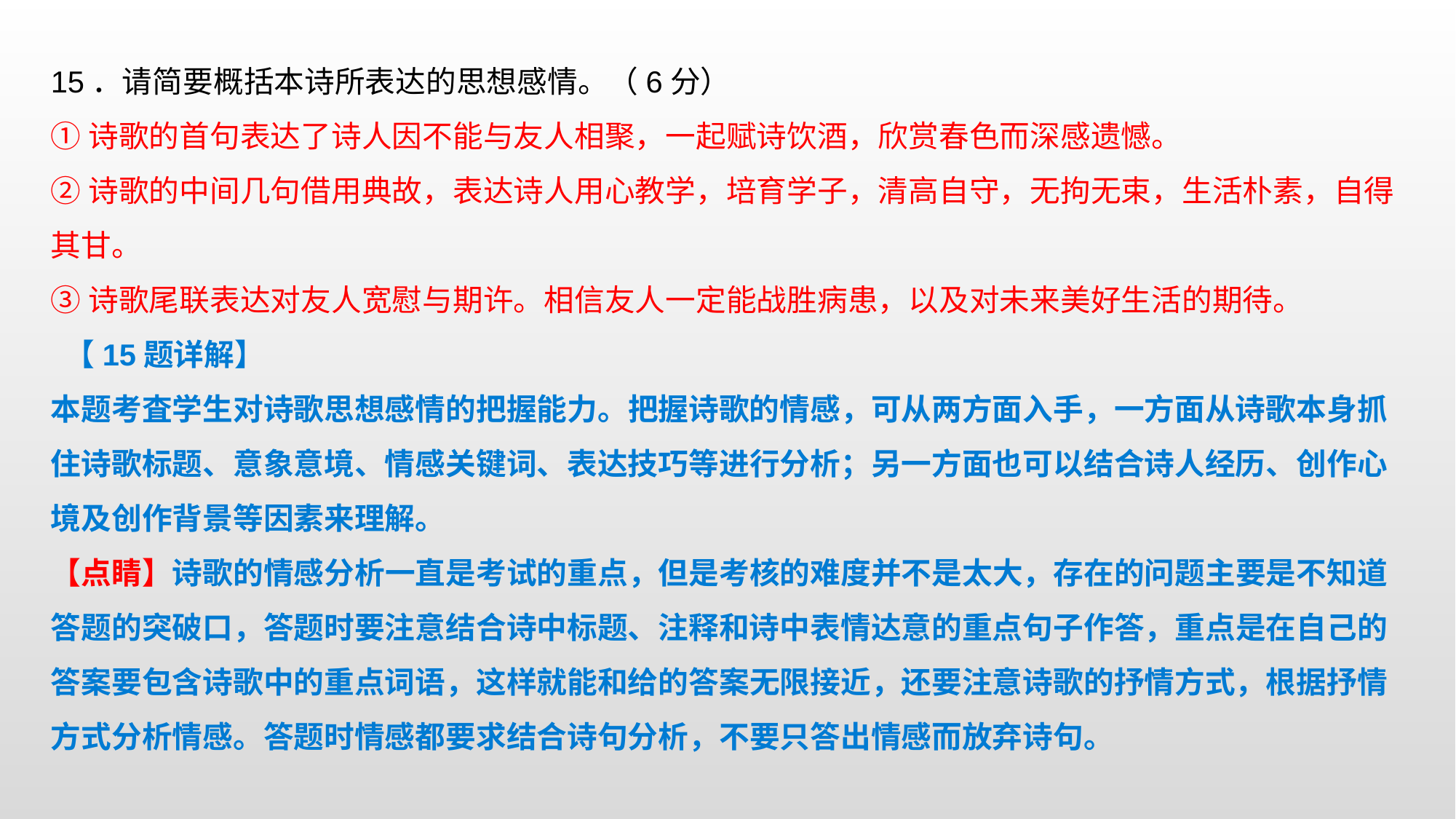

15．请简要概括本诗所表达的思想感情。（6分）
①诗歌的首句表达了诗人因不能与友人相聚，一起赋诗饮酒，欣赏春色而深感遗憾。
②诗歌的中间几句借用典故，表达诗人用心教学，培育学子，清高自守，无拘无束，生活朴素，自得其甘。
③诗歌尾联表达对友人宽慰与期许。相信友人一定能战胜病患，以及对未来美好生活的期待。 【15题详解】
本题考査学生对诗歌思想感情的把握能力。把握诗歌的情感，可从两方面入手，一方面从诗歌本身抓住诗歌标题、意象意境、情感关键词、表达技巧等进行分析；另一方面也可以结合诗人经历、创作心境及创作背景等因素来理解。
【点睛】诗歌的情感分析一直是考试的重点，但是考核的难度并不是太大，存在的问题主要是不知道答题的突破口，答题时要注意结合诗中标题、注释和诗中表情达意的重点句子作答，重点是在自己的答案要包含诗歌中的重点词语，这样就能和给的答案无限接近，还要注意诗歌的抒情方式，根据抒情方式分析情感。答题时情感都要求结合诗句分析，不要只答出情感而放弃诗句。